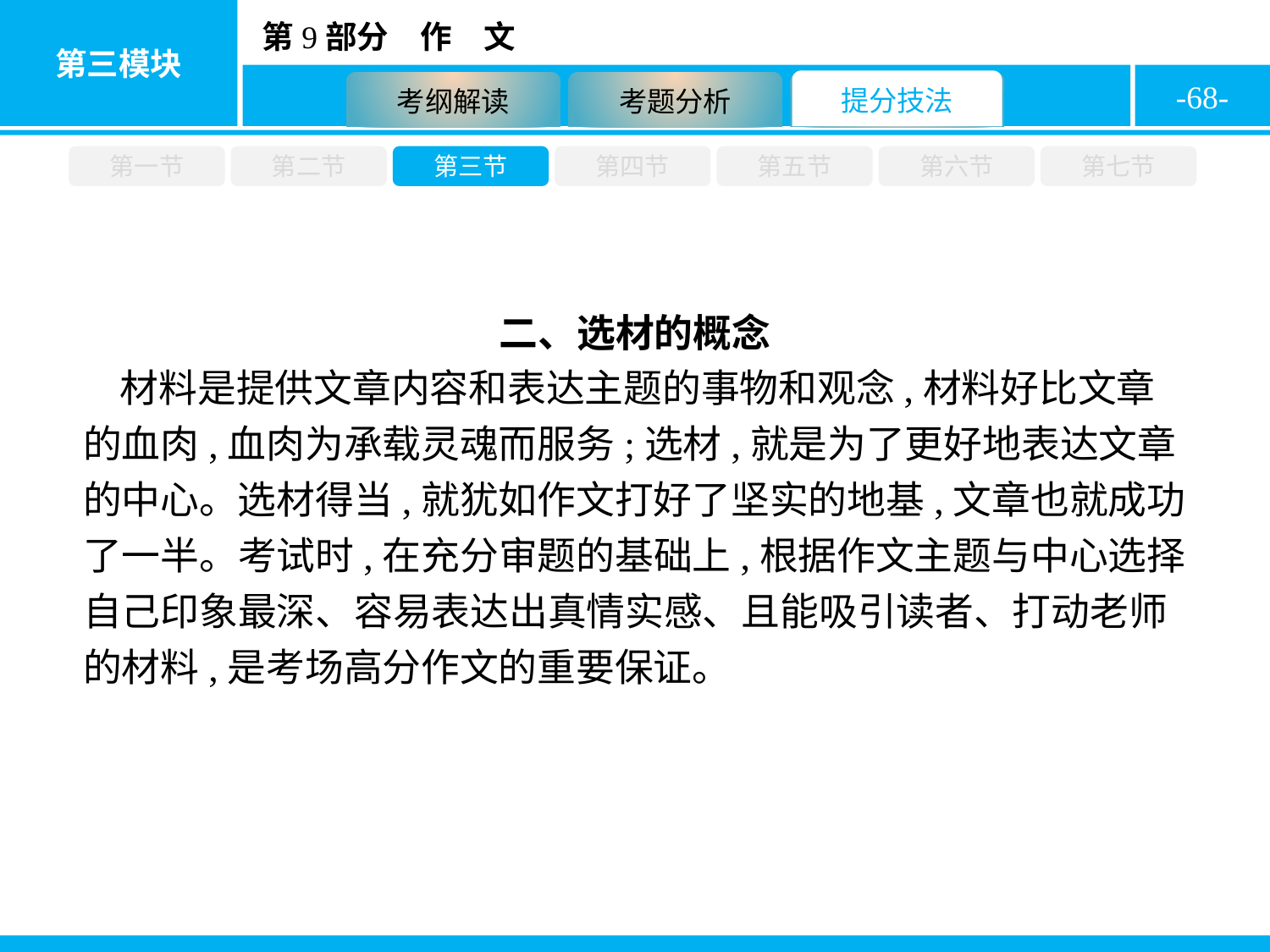

-68-
第一节
第二节
第三节
第四节
第五节
第六节
第七节
二、选材的概念
材料是提供文章内容和表达主题的事物和观念,材料好比文章的血肉,血肉为承载灵魂而服务;选材,就是为了更好地表达文章的中心。选材得当,就犹如作文打好了坚实的地基,文章也就成功了一半。考试时,在充分审题的基础上,根据作文主题与中心选择自己印象最深、容易表达出真情实感、且能吸引读者、打动老师的材料,是考场高分作文的重要保证。